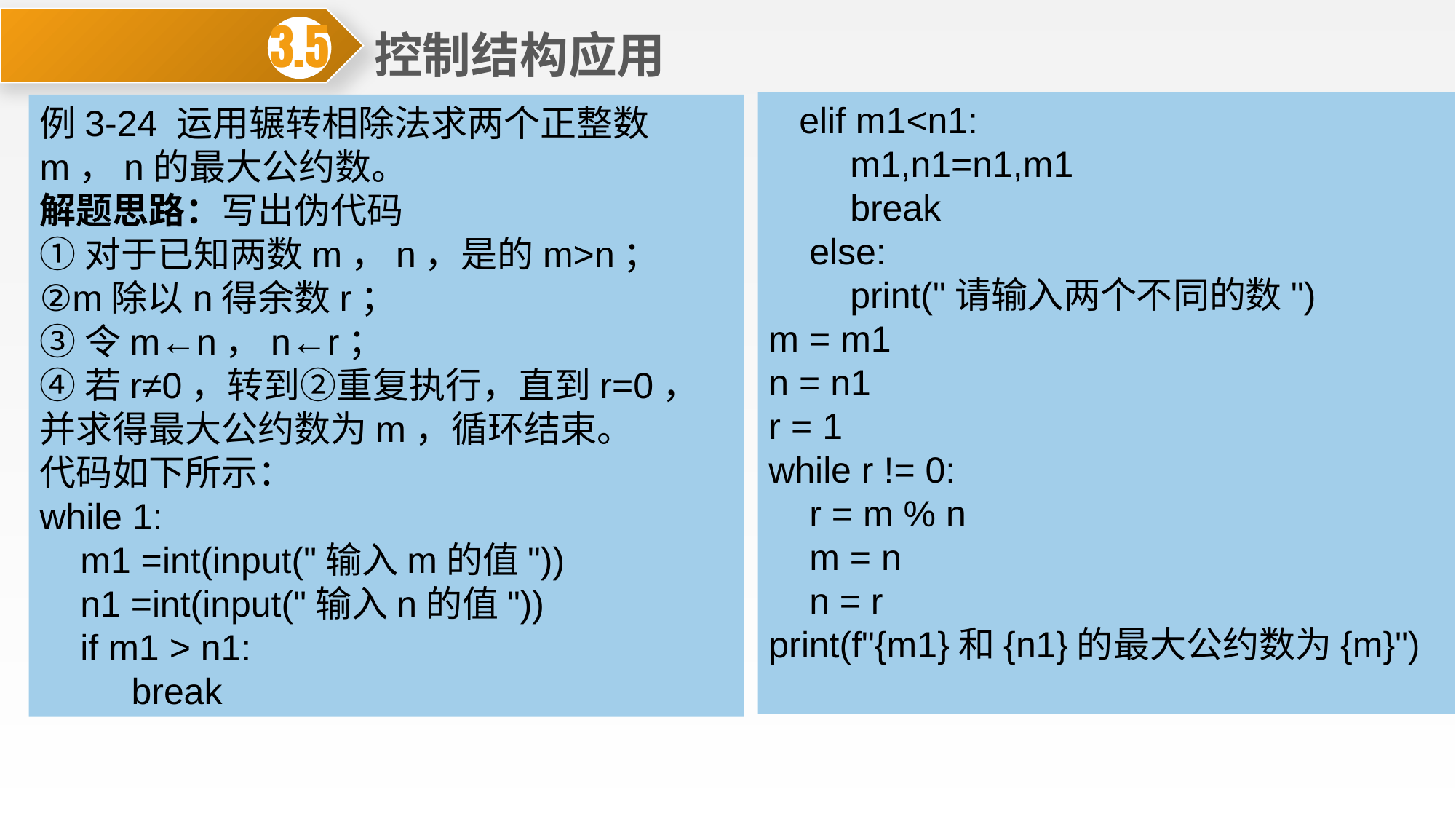

控制结构应用

3.5

   elif m1<n1:
        m1,n1=n1,m1
        break
    else:
        print("请输入两个不同的数")
m = m1
n = n1
r = 1
while r != 0:
    r = m % n
    m = n
    n = r
print(f"{m1}和{n1}的最大公约数为{m}")

例3-24 运用辗转相除法求两个正整数m，n的最大公约数。
解题思路：写出伪代码
①对于已知两数m，n，是的m>n；
②m除以n得余数r；
③令m←n，n←r；
④若r≠0，转到②重复执行，直到r=0，并求得最大公约数为m，循环结束。
代码如下所示：
while 1:
    m1 =int(input("输入m的值"))
    n1 =int(input("输入n的值"))
    if m1 > n1:
         break